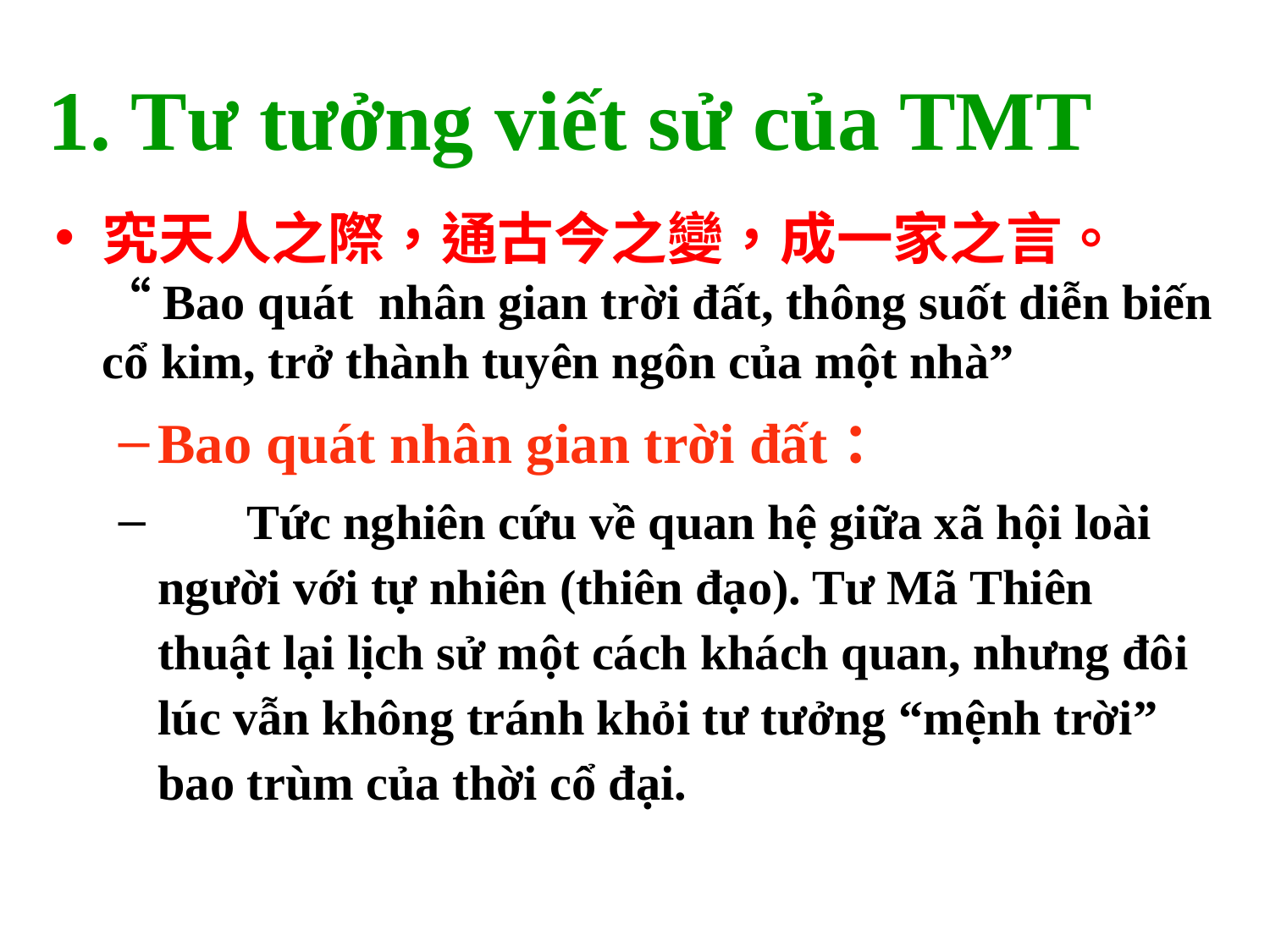

# 1. Tư tưởng viết sử của TMT
究天人之際，通古今之變，成一家之言。 “Bao quát  nhân gian trời đất, thông suốt diễn biến cổ kim, trở thành tuyên ngôn của một nhà”
Bao quát nhân gian trời đất：
   Tức nghiên cứu về quan hệ giữa xã hội loài người với tự nhiên (thiên đạo). Tư Mã Thiên thuật lại lịch sử một cách khách quan, nhưng đôi lúc vẫn không tránh khỏi tư tưởng “mệnh trời” bao trùm của thời cổ đại.